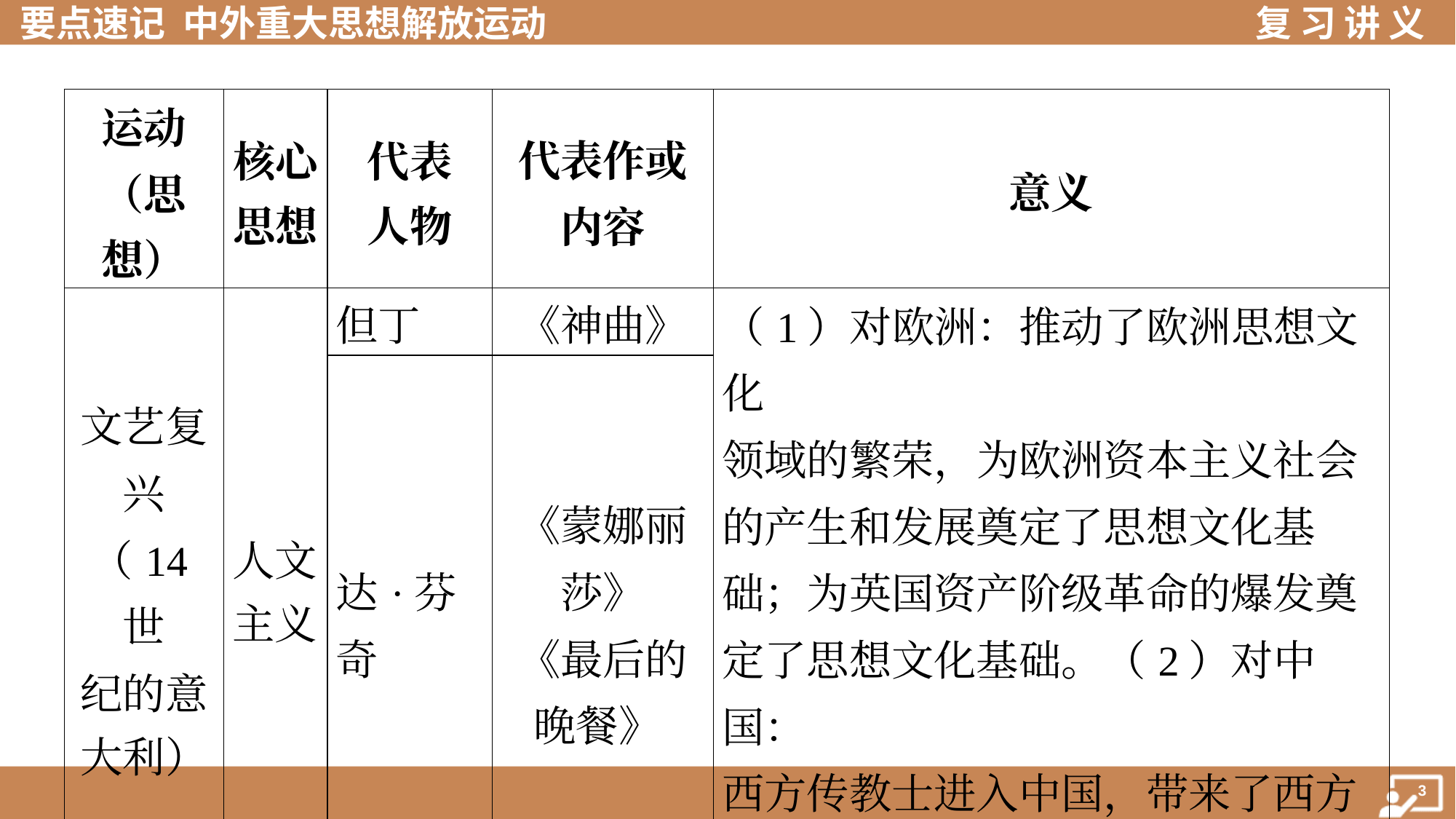

| 运动 （思 想） | 核心 思想 | 代表 人物 | 代表作或 内容 | 意义 |
| --- | --- | --- | --- | --- |
| 文艺复 兴 （14世 纪的意 大利） | 人文 主义 | 但丁 | 《神曲》 | （1）对欧洲：推动了欧洲思想文化 领域的繁荣，为欧洲资本主义社会 的产生和发展奠定了思想文化基 础；为英国资产阶级革命的爆发奠 定了思想文化基础。（2）对中国： 西方传教士进入中国，带来了西方 的天文学、数学和一些科技知识 |
|  |  | 达·芬奇 | 《蒙娜丽莎》 《最后的 晚餐》 |  |